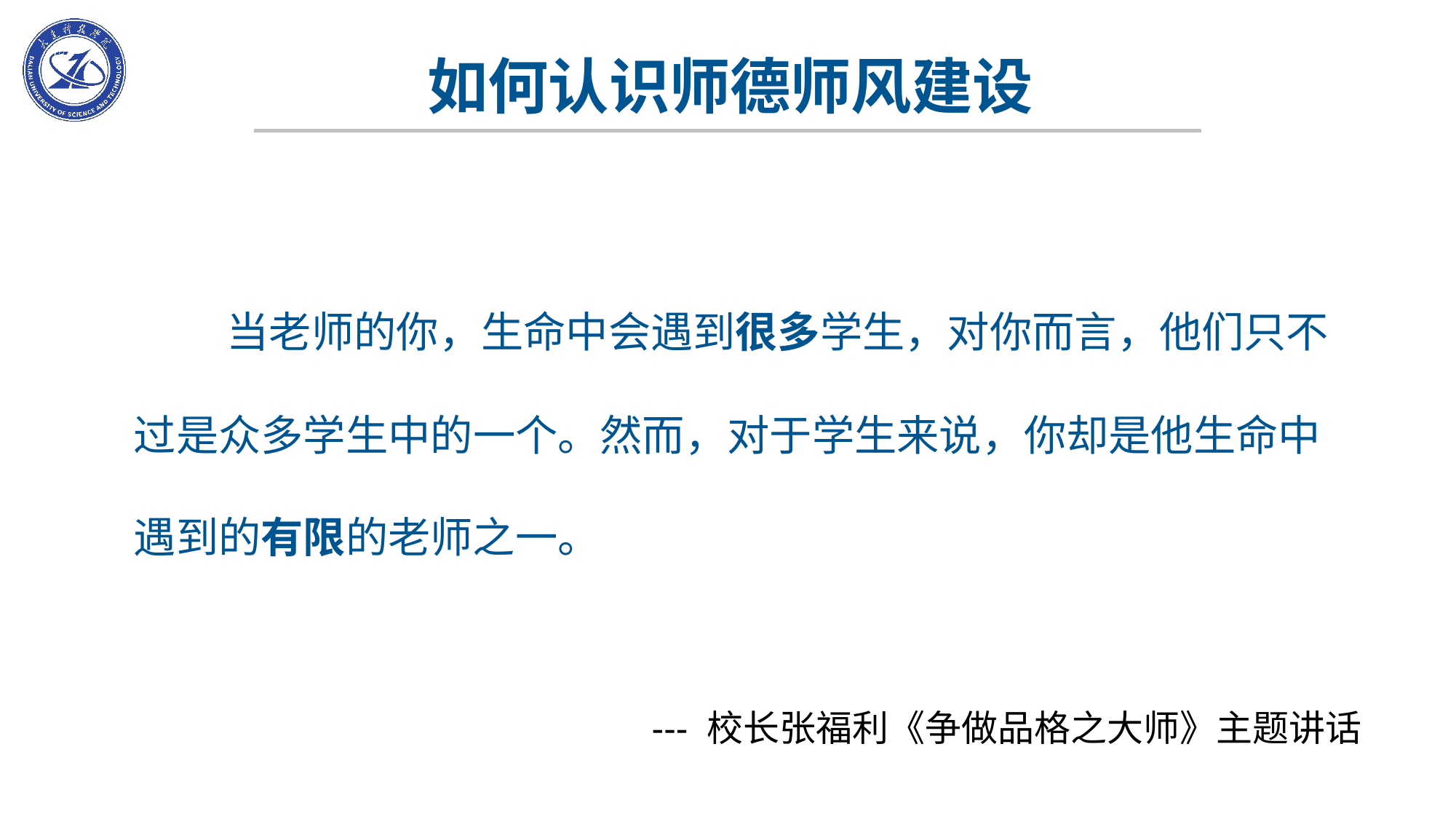

如何认识师德师风建设
        当老师的你，生命中会遇到很多学生，对你而言，他们只不过是众多学生中的一个。然而，对于学生来说，你却是他生命中遇到的有限的老师之一。
--- 校长张福利《争做品格之大师》主题讲话